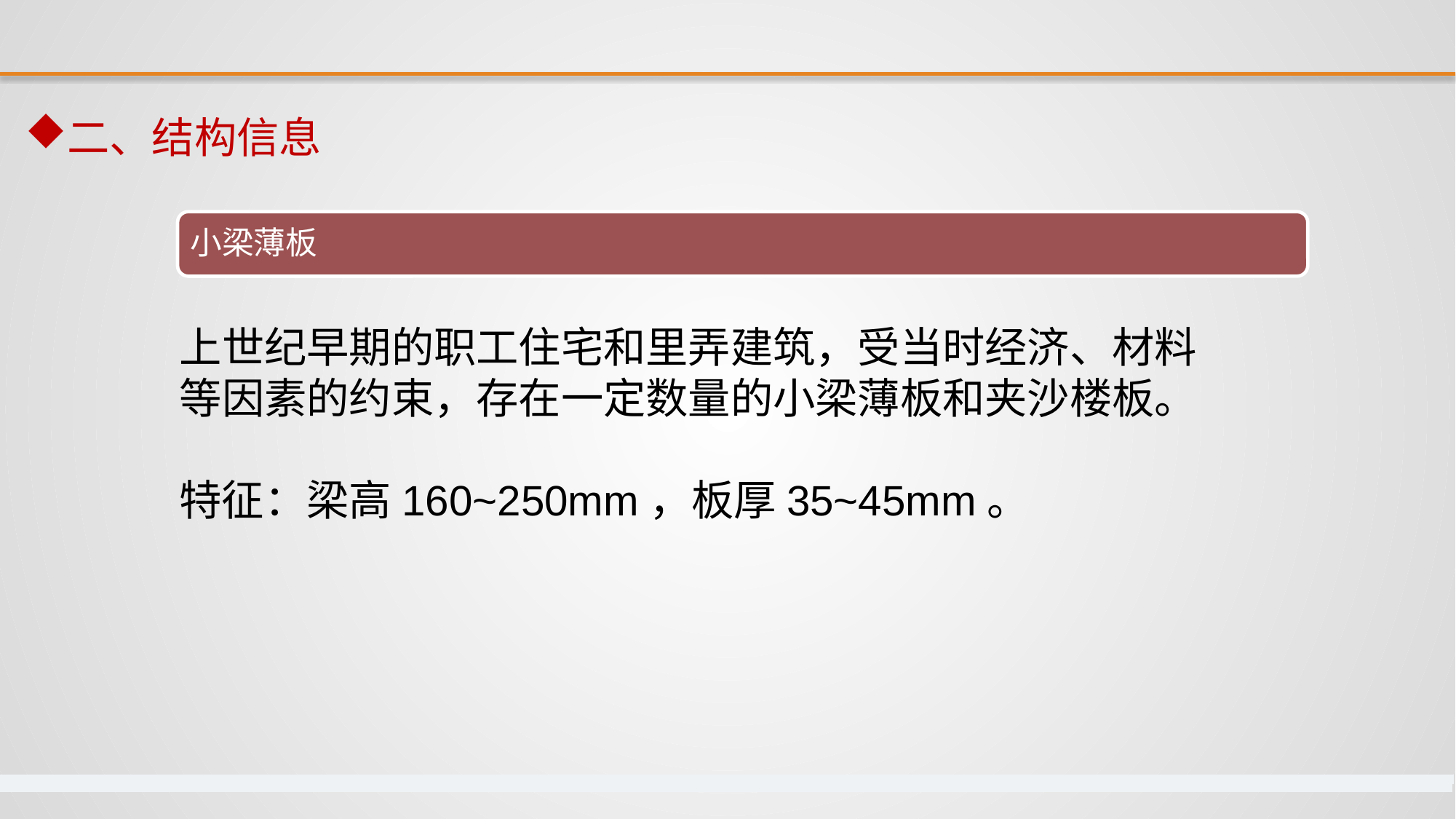

二、结构信息

小梁薄板
上世纪早期的职工住宅和里弄建筑，受当时经济、材料等因素的约束，存在一定数量的小梁薄板和夹沙楼板。

特征：梁高160~250mm，板厚35~45mm。